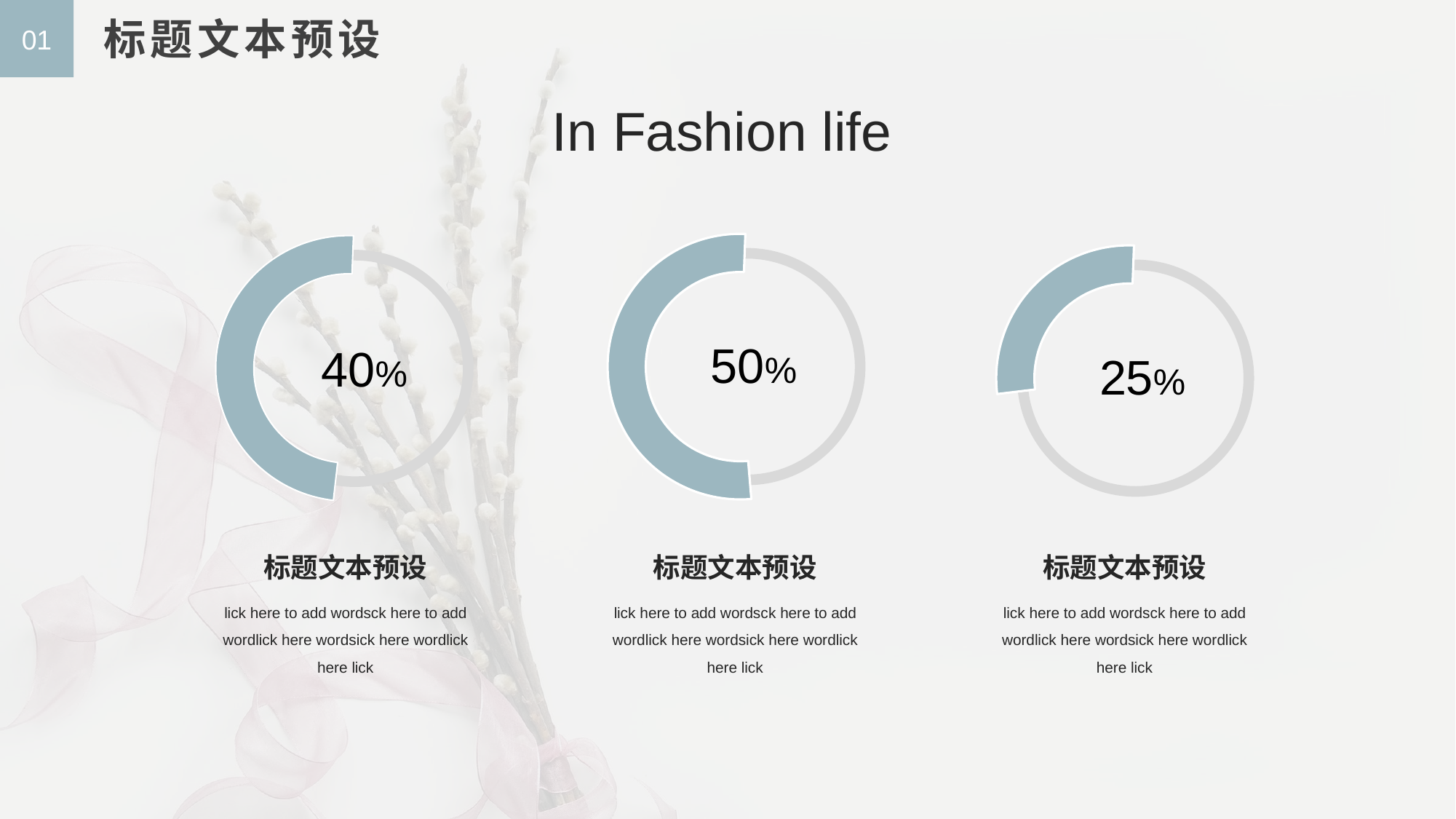

01
标题文本预设
In Fashion life

50%

40%

25%
标题文本预设
标题文本预设
标题文本预设
lick here to add wordsck here to add wordlick here wordsick here wordlick here lick
lick here to add wordsck here to add wordlick here wordsick here wordlick here lick
lick here to add wordsck here to add wordlick here wordsick here wordlick here lick